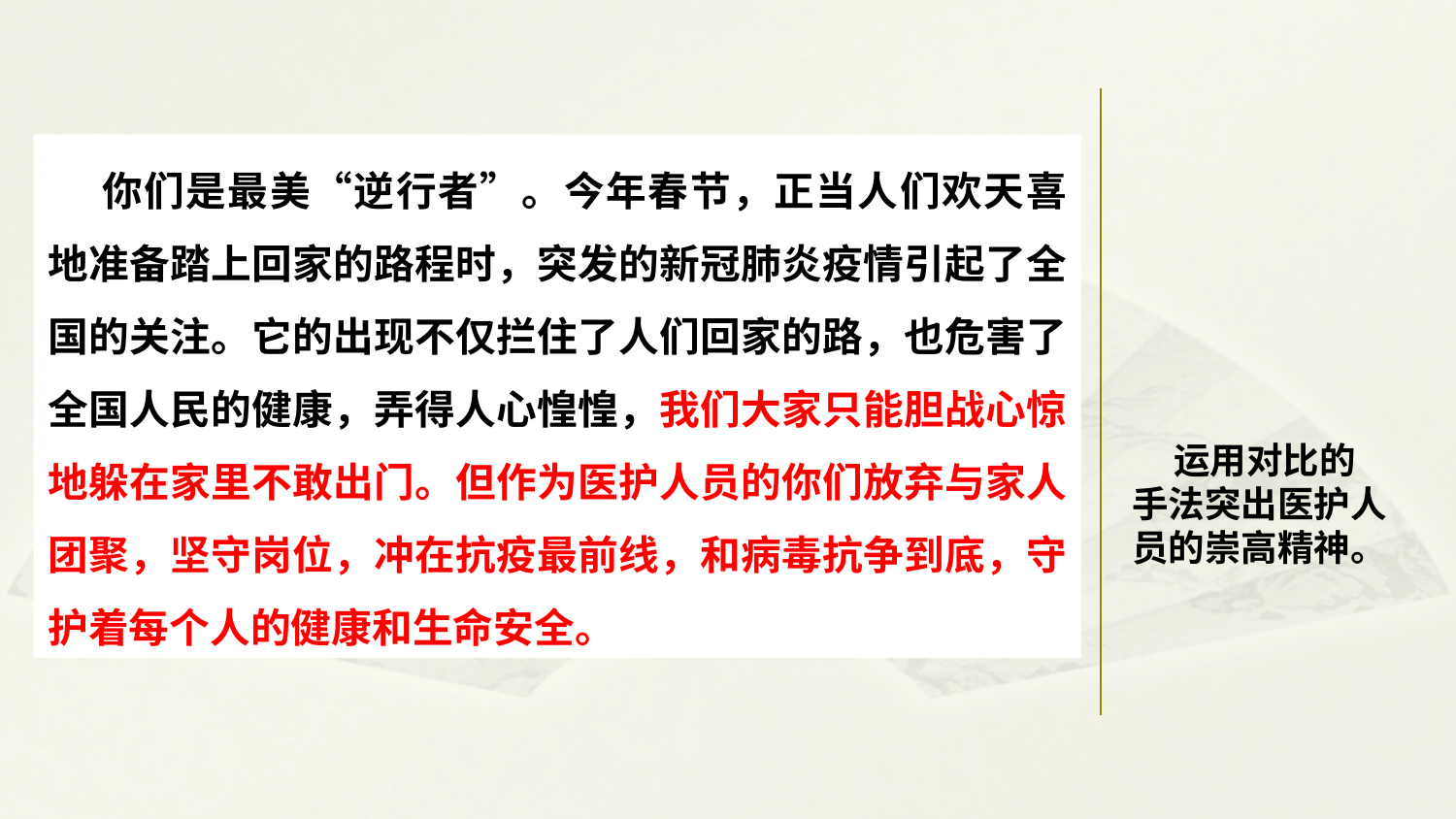

你们是最美“逆行者”。今年春节，正当人们欢天喜地准备踏上回家的路程时，突发的新冠肺炎疫情引起了全国的关注。它的出现不仅拦住了人们回家的路，也危害了全国人民的健康，弄得人心惶惶，我们大家只能胆战心惊地躲在家里不敢出门。但作为医护人员的你们放弃与家人团聚，坚守岗位，冲在抗疫最前线，和病毒抗争到底，守护着每个人的健康和生命安全。

    运用对比的手法突出医护人员的崇高精神。